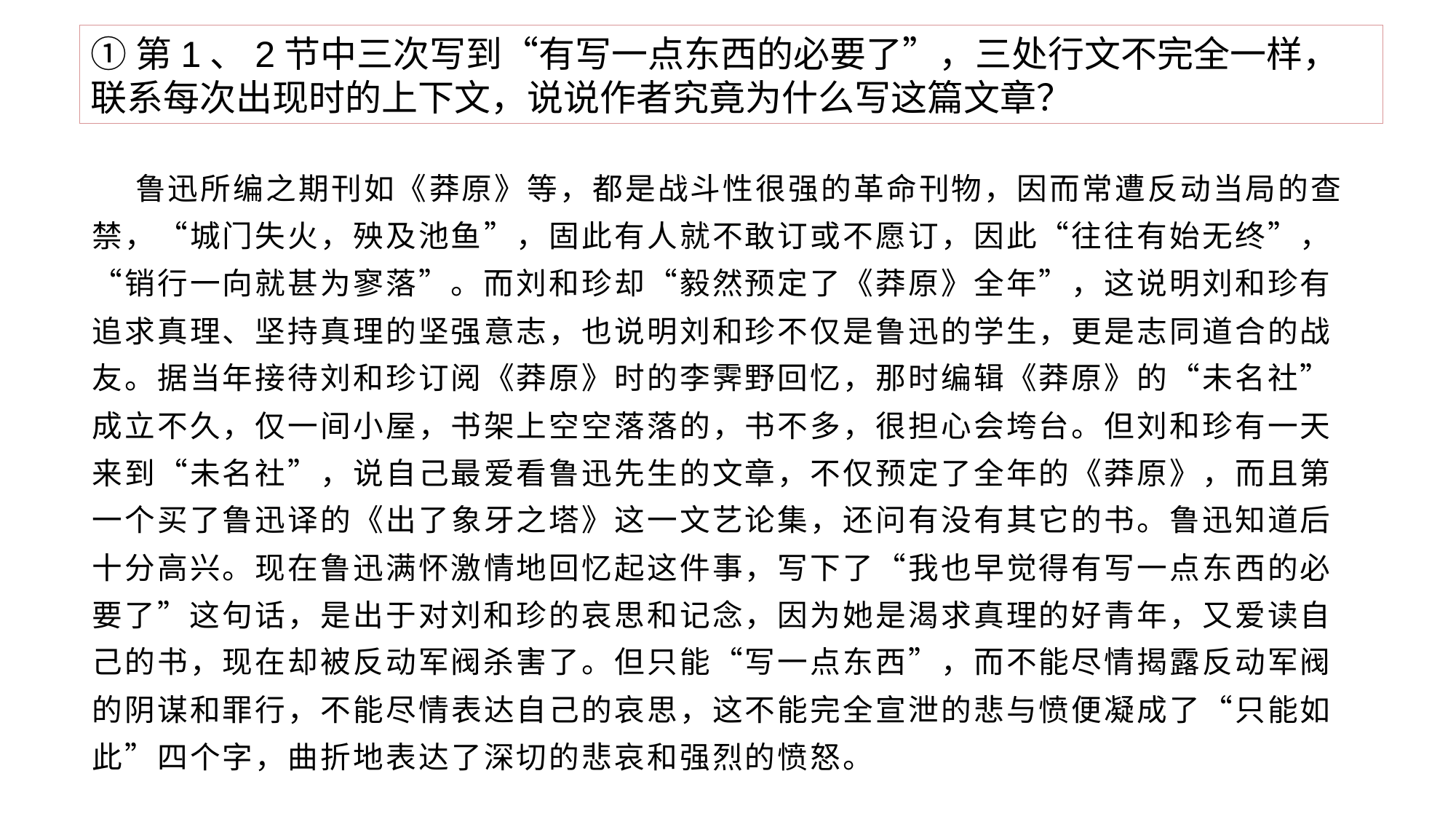

①第1、2节中三次写到“有写一点东西的必要了”，三处行文不完全一样，联系每次出现时的上下文，说说作者究竟为什么写这篇文章？
    鲁迅所编之期刊如《莽原》等，都是战斗性很强的革命刊物，因而常遭反动当局的查禁，“城门失火，殃及池鱼”，固此有人就不敢订或不愿订，因此“往往有始无终”，“销行一向就甚为寥落”。而刘和珍却“毅然预定了《莽原》全年”，这说明刘和珍有追求真理、坚持真理的坚强意志，也说明刘和珍不仅是鲁迅的学生，更是志同道合的战友。据当年接待刘和珍订阅《莽原》时的李霁野回忆，那时编辑《莽原》的“未名社”成立不久，仅一间小屋，书架上空空落落的，书不多，很担心会垮台。但刘和珍有一天来到“未名社”，说自己最爱看鲁迅先生的文章，不仅预定了全年的《莽原》，而且第一个买了鲁迅译的《出了象牙之塔》这一文艺论集，还问有没有其它的书。鲁迅知道后十分高兴。现在鲁迅满怀激情地回忆起这件事，写下了“我也早觉得有写一点东西的必要了”这句话，是出于对刘和珍的哀思和记念，因为她是渴求真理的好青年，又爱读自己的书，现在却被反动军阀杀害了。但只能“写一点东西”，而不能尽情揭露反动军阀的阴谋和罪行，不能尽情表达自己的哀思，这不能完全宣泄的悲与愤便凝成了“只能如此”四个字，曲折地表达了深切的悲哀和强烈的愤怒。